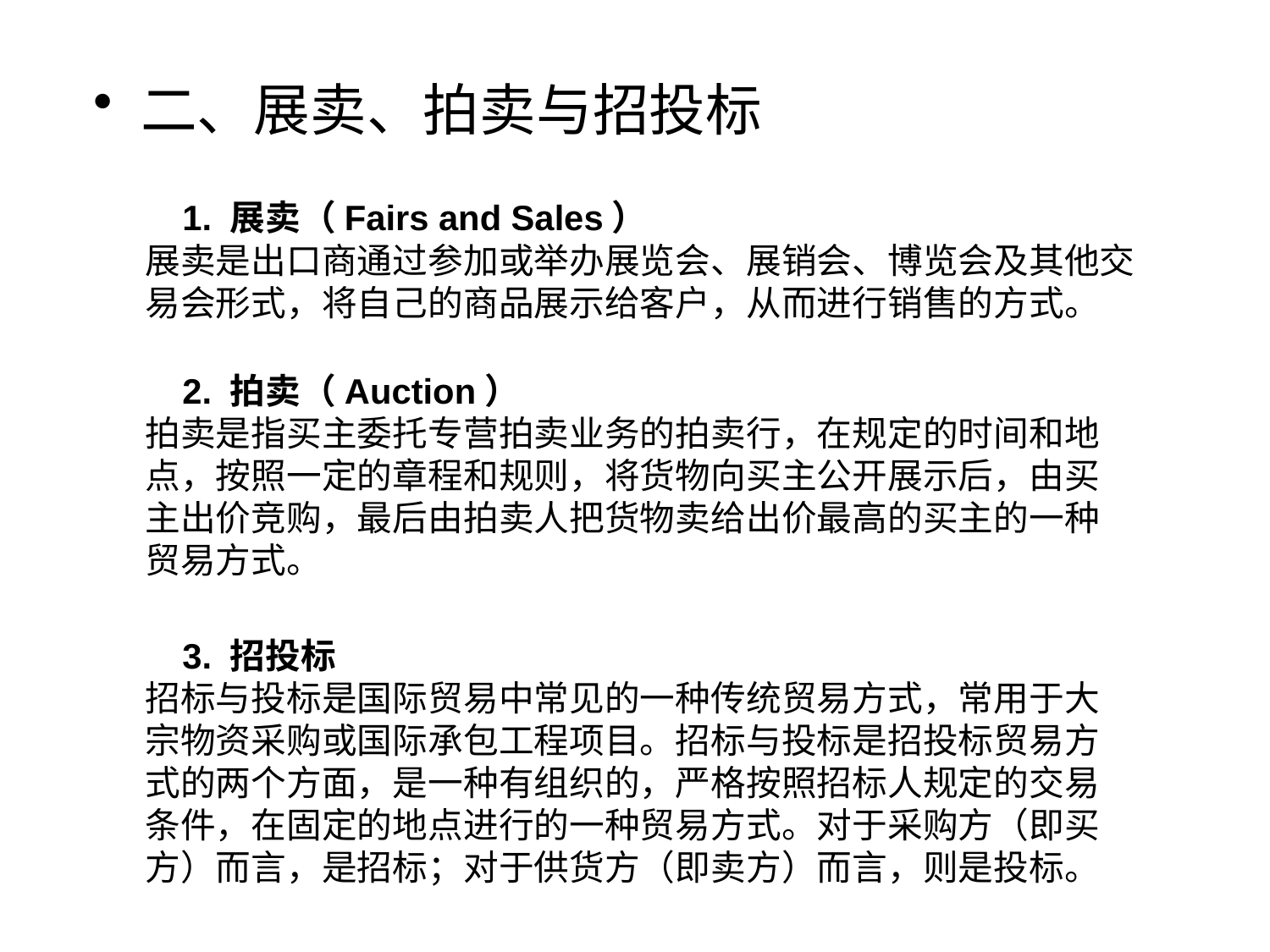

二、展卖、拍卖与招投标
1. 展卖（Fairs and Sales）
展卖是出口商通过参加或举办展览会、展销会、博览会及其他交易会形式，将自己的商品展示给客户，从而进行销售的方式。
2. 拍卖（Auction）
拍卖是指买主委托专营拍卖业务的拍卖行，在规定的时间和地点，按照一定的章程和规则，将货物向买主公开展示后，由买主出价竞购，最后由拍卖人把货物卖给出价最高的买主的一种贸易方式。
3. 招投标
招标与投标是国际贸易中常见的一种传统贸易方式，常用于大宗物资采购或国际承包工程项目。招标与投标是招投标贸易方式的两个方面，是一种有组织的，严格按照招标人规定的交易条件，在固定的地点进行的一种贸易方式。对于采购方（即买方）而言，是招标；对于供货方（即卖方）而言，则是投标。